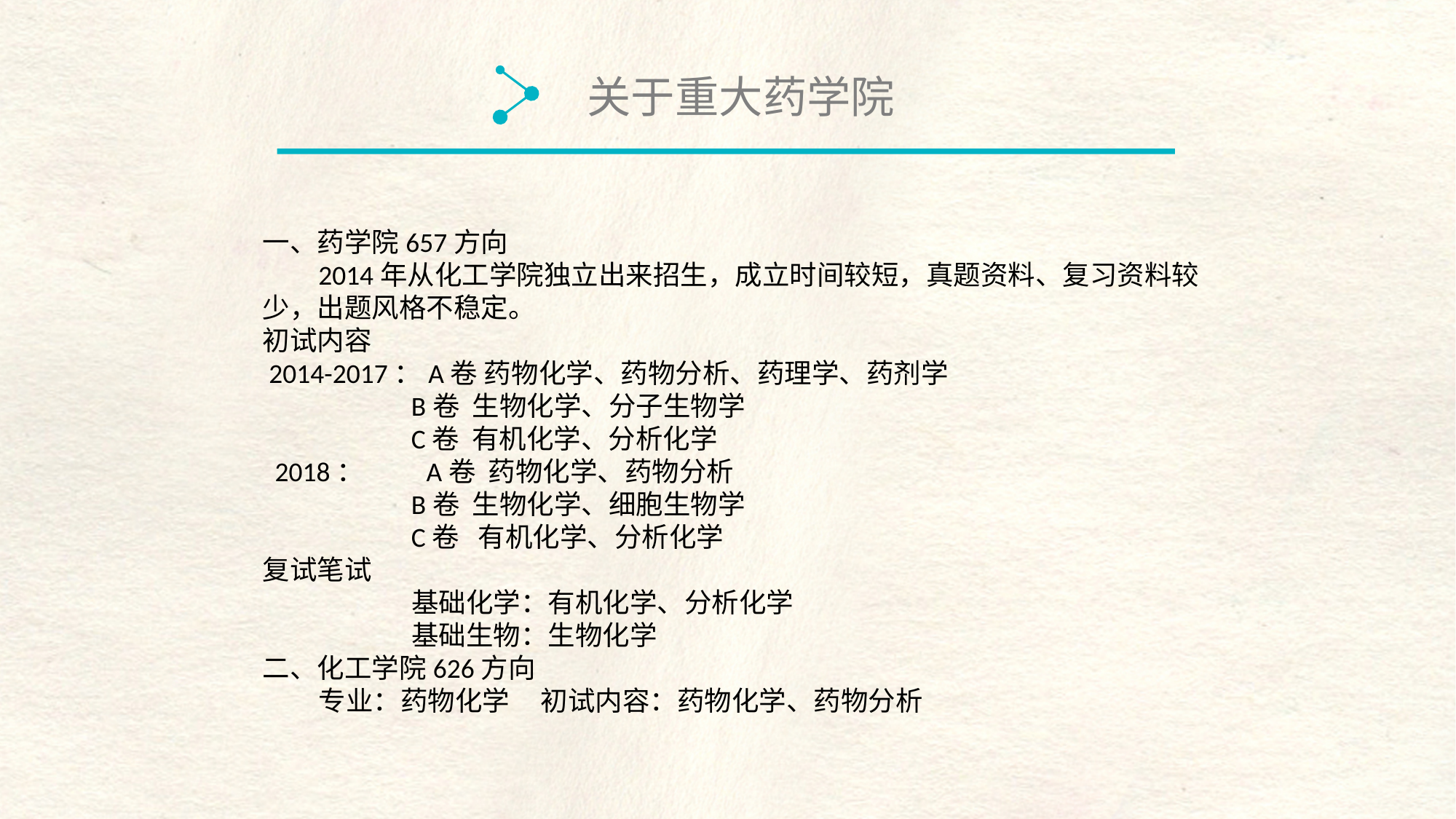

关于重大药学院

一、药学院657方向
         2014年从化工学院独立出来招生，成立时间较短，真题资料、复习资料较少，出题风格不稳定。
初试内容
 2014-2017：A卷 药物化学、药物分析、药理学、药剂学
                        B卷  生物化学、分子生物学
                        C卷  有机化学、分析化学
  2018：         A卷  药物化学、药物分析
                        B卷  生物化学、细胞生物学
                        C卷   有机化学、分析化学
复试笔试
                       基础化学：有机化学、分析化学
                       基础生物：生物化学
二、化工学院626方向
        专业：药物化学     初试内容：药物化学、药物分析